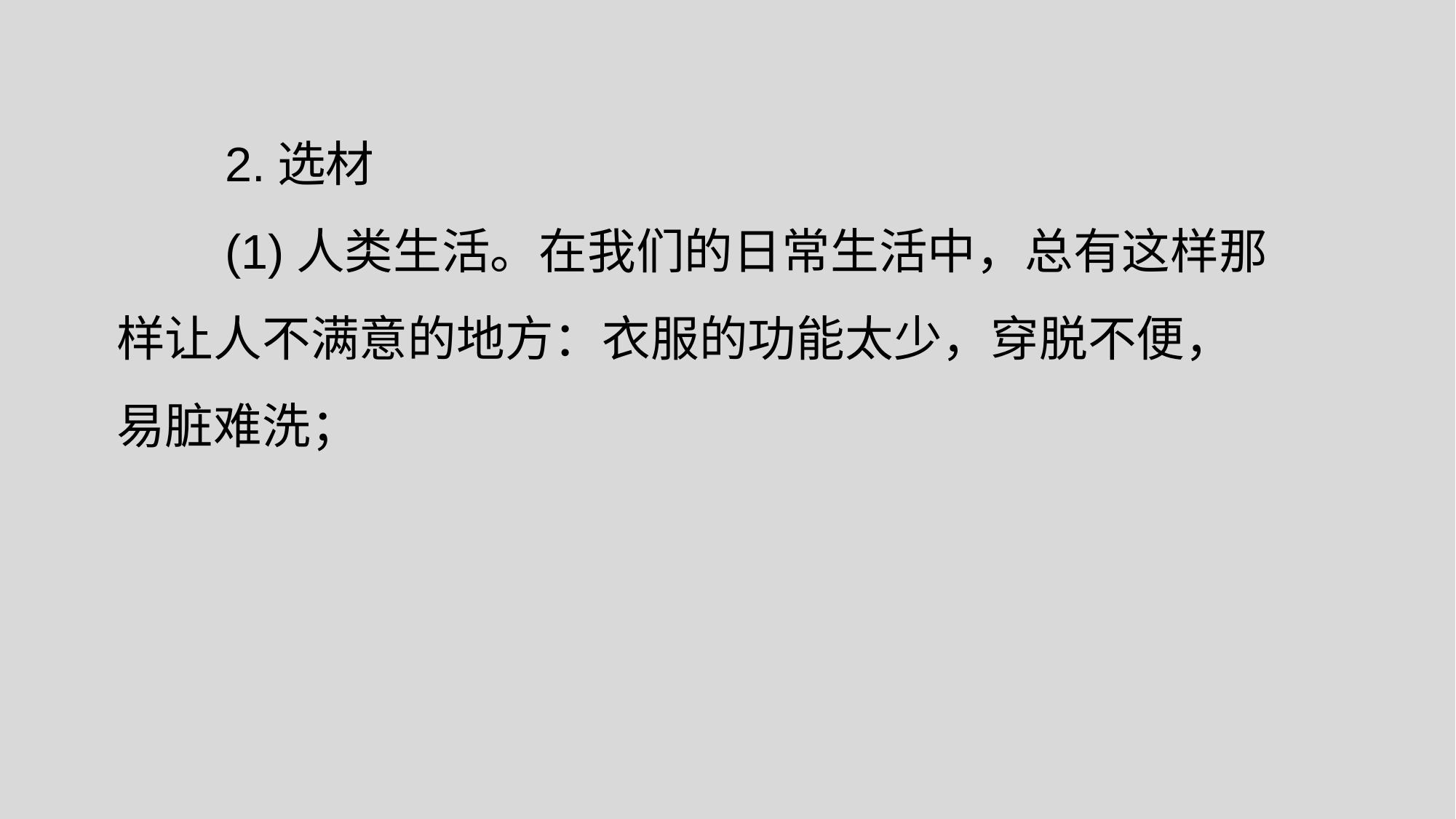

2.选材
　　(1)人类生活。在我们的日常生活中，总有这样那
样让人不满意的地方：衣服的功能太少，穿脱不便，
易脏难洗；